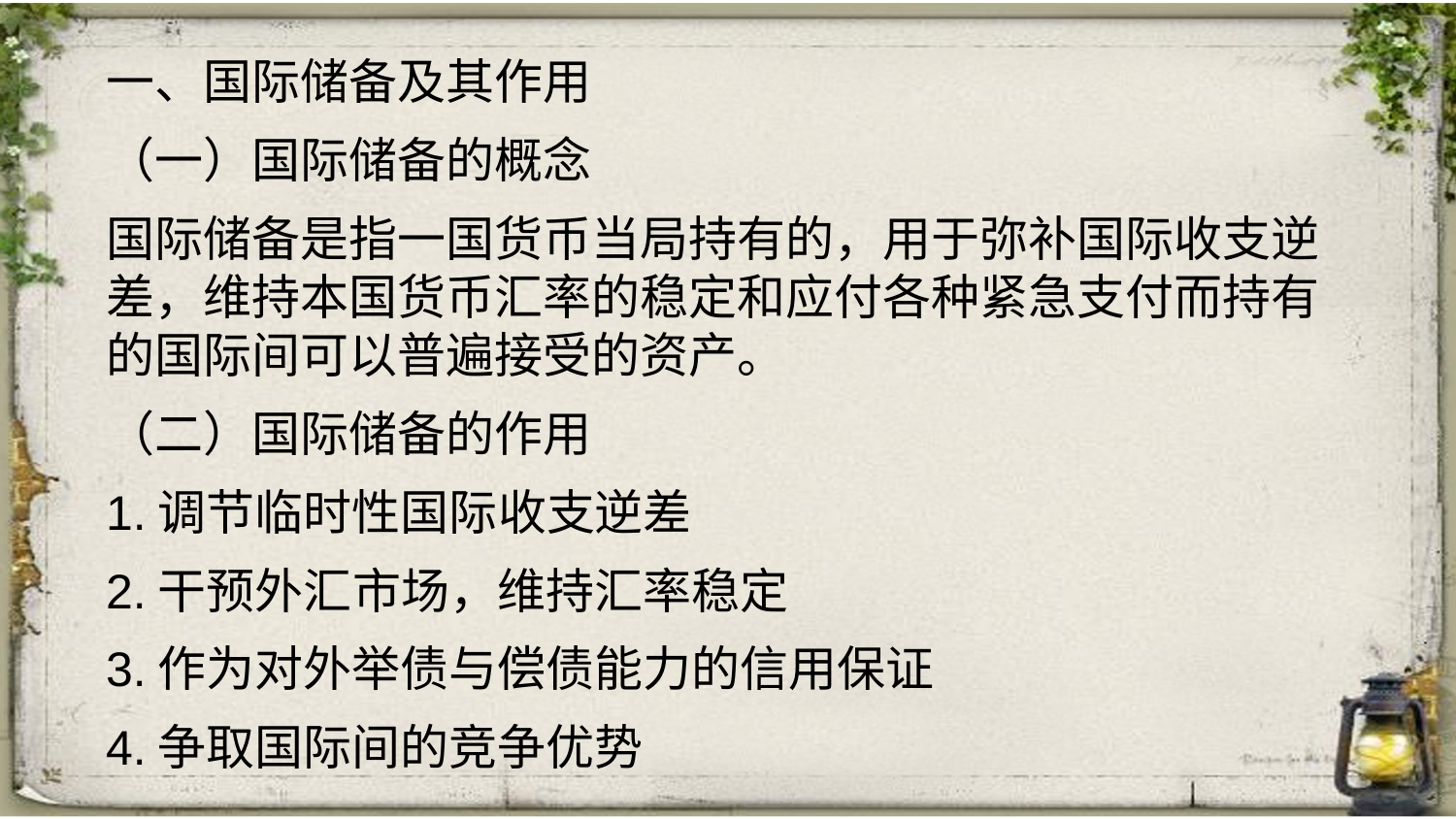

一、国际储备及其作用
（一）国际储备的概念
国际储备是指一国货币当局持有的，用于弥补国际收支逆差，维持本国货币汇率的稳定和应付各种紧急支付而持有的国际间可以普遍接受的资产。
（二）国际储备的作用
1.调节临时性国际收支逆差
2.干预外汇市场，维持汇率稳定
3.作为对外举债与偿债能力的信用保证
4.争取国际间的竞争优势